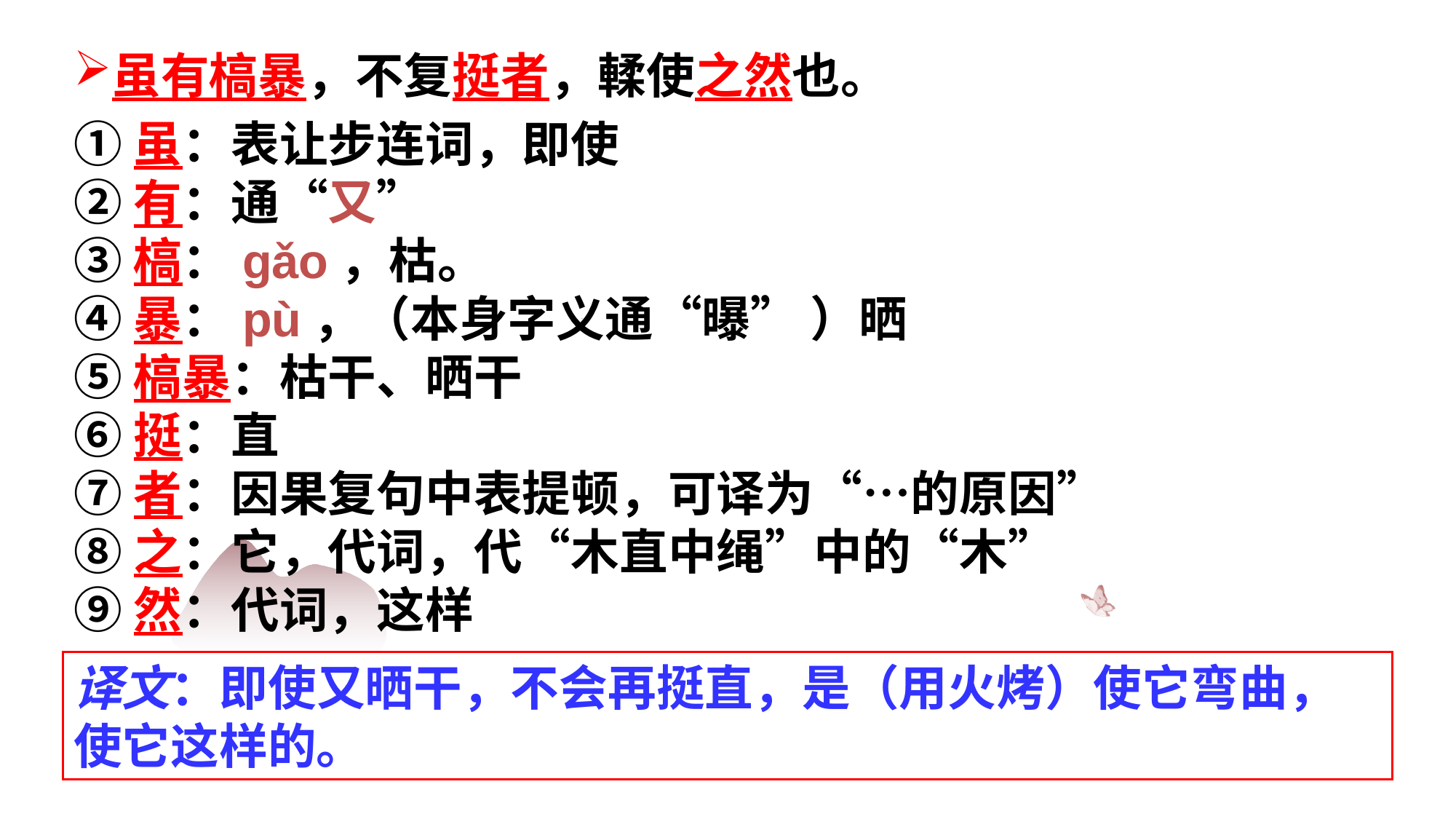

虽有槁暴，不复挺者，輮使之然也。
①虽：表让步连词，即使
②有：通“又”
③槁：gǎo，枯。
④暴：pù，（本身字义通“曝” ）晒
⑤槁暴：枯干、晒干
⑥挺：直
⑦者：因果复句中表提顿，可译为“…的原因”
⑧之：它，代词，代“木直中绳”中的“木”
⑨然：代词，这样

译文：即使又晒干，不会再挺直，是（用火烤）使它弯曲，使它这样的。